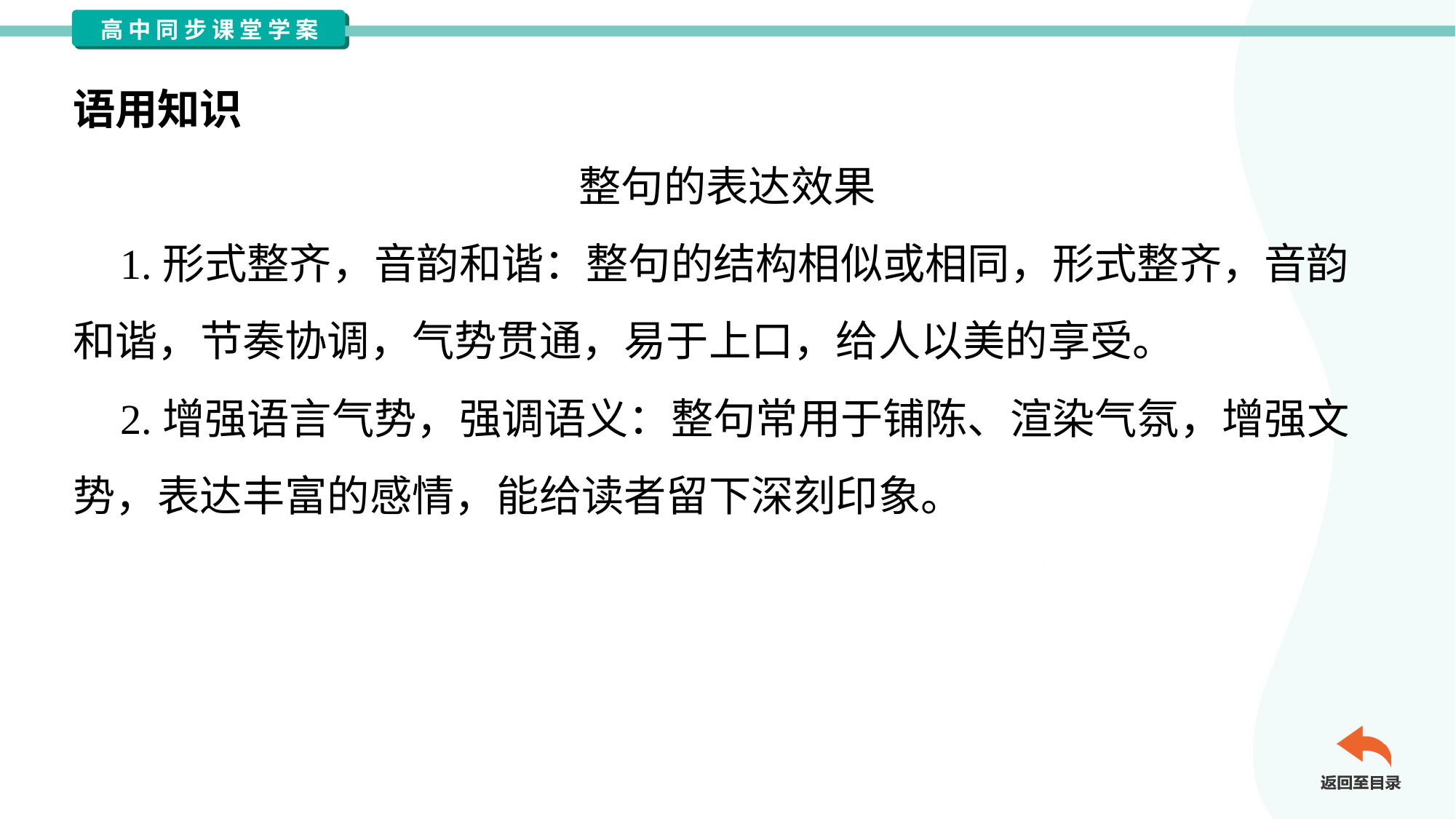

语用知识
整句的表达效果
    1.形式整齐，音韵和谐：整句的结构相似或相同，形式整齐，音韵
和谐，节奏协调，气势贯通，易于上口，给人以美的享受。
    2.增强语言气势，强调语义：整句常用于铺陈、渲染气氛，增强文
势，表达丰富的感情，能给读者留下深刻印象。